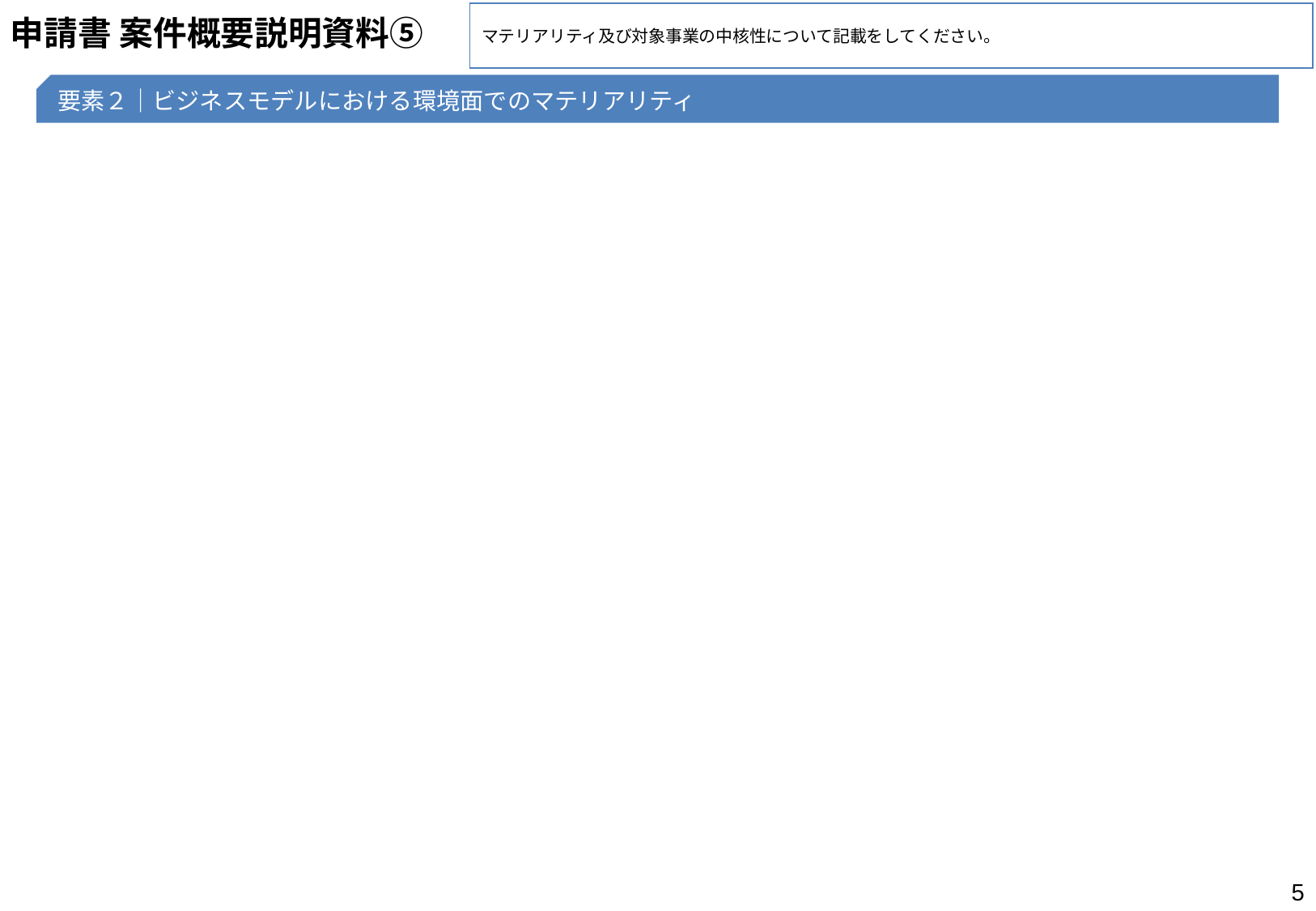

マテリアリティ及び対象事業の中核性について記載をしてください。
# 申請書 案件概要説明資料⑤
要素２｜ビジネスモデルにおける環境面でのマテリアリティ
5